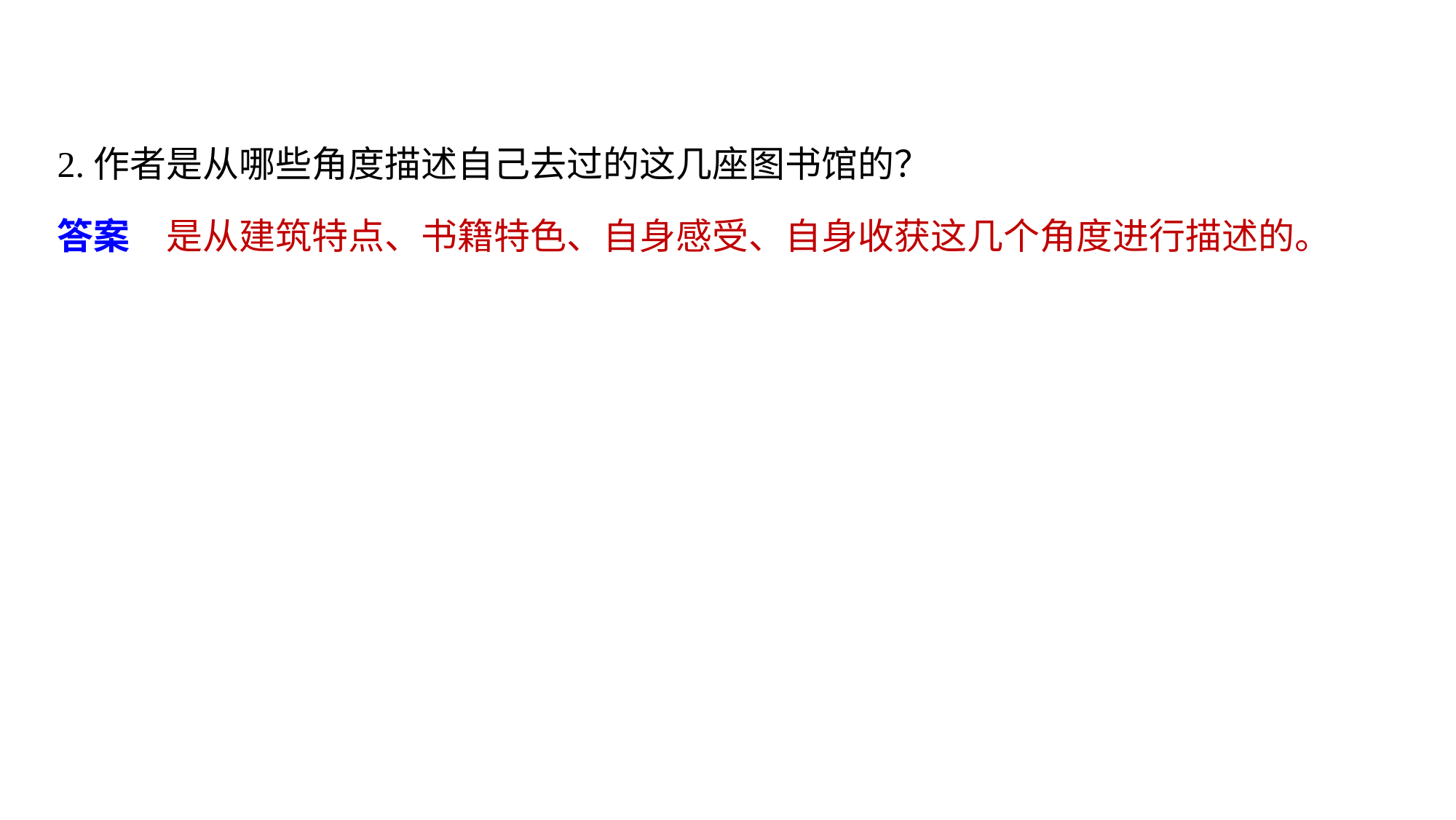

2.作者是从哪些角度描述自己去过的这几座图书馆的？
答案　是从建筑特点、书籍特色、自身感受、自身收获这几个角度进行描述的。